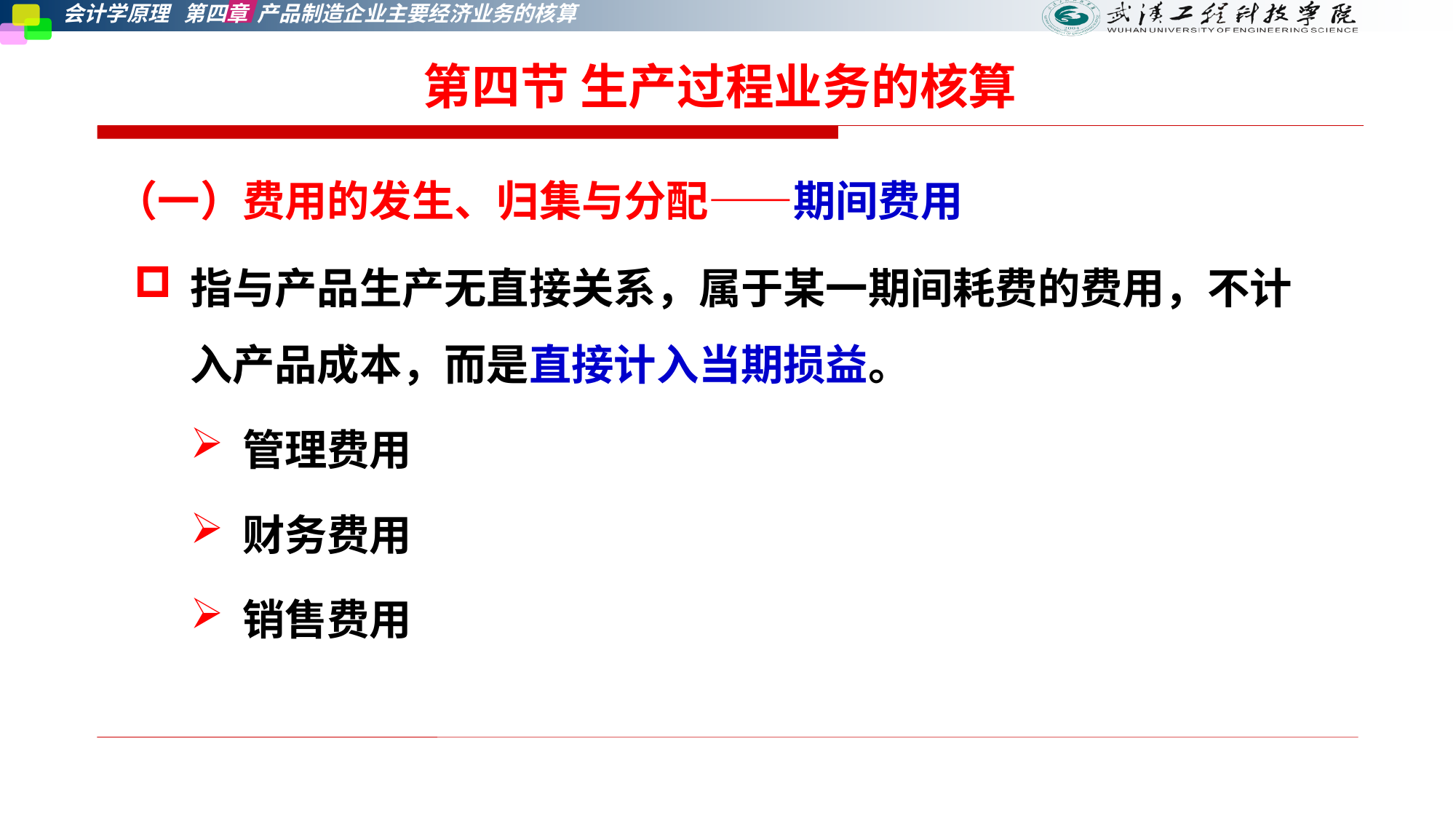

第四节 生产过程业务的核算
（一）费用的发生、归集与分配——期间费用
指与产品生产无直接关系，属于某一期间耗费的费用，不计入产品成本，而是直接计入当期损益。
管理费用
财务费用
销售费用